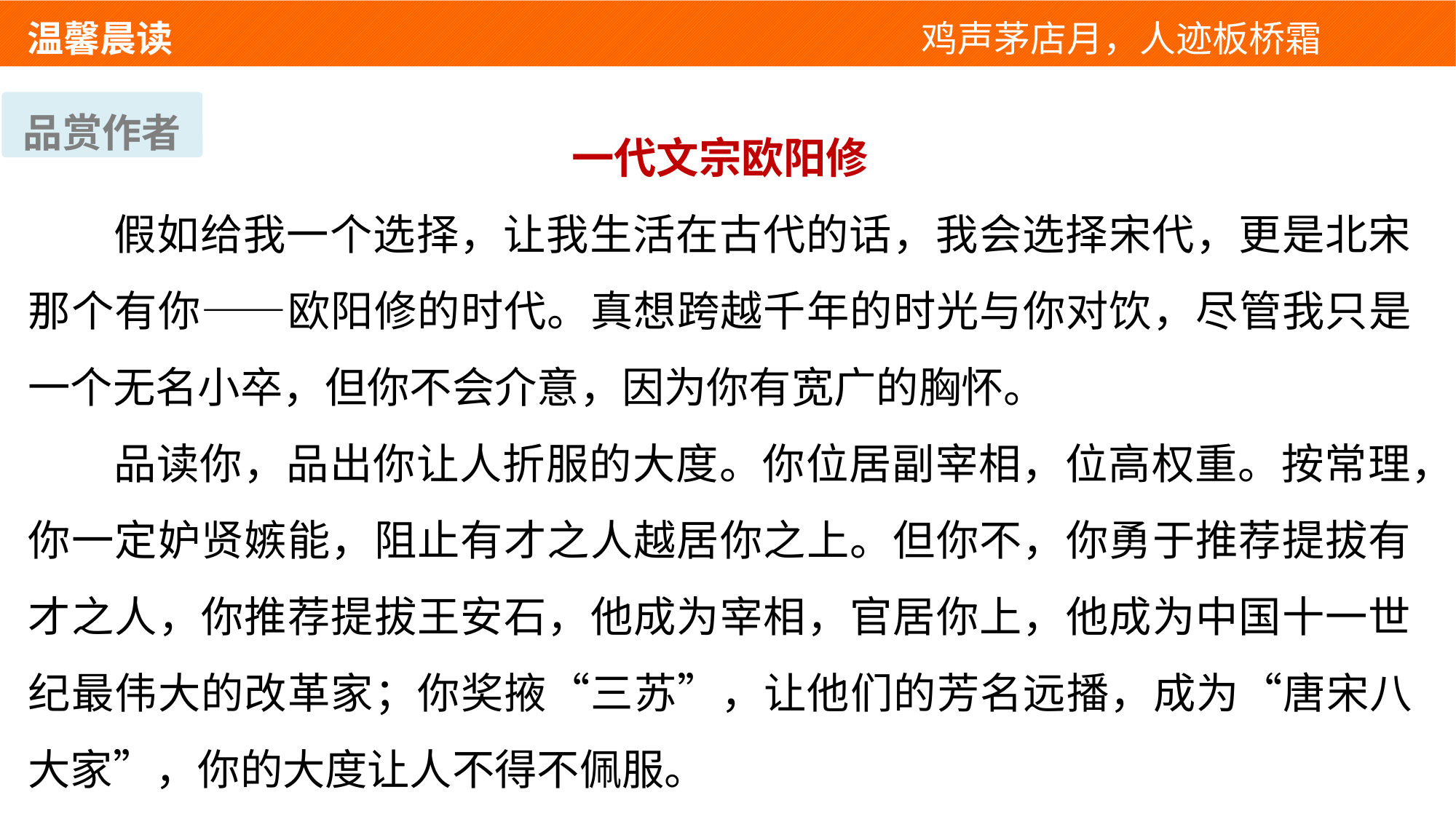

温馨晨读                                     　 　　　　　　　　　　　鸡声茅店月，人迹板桥霜
品赏作者
一代文宗欧阳修
假如给我一个选择，让我生活在古代的话，我会选择宋代，更是北宋那个有你——欧阳修的时代。真想跨越千年的时光与你对饮，尽管我只是一个无名小卒，但你不会介意，因为你有宽广的胸怀。
品读你，品出你让人折服的大度。你位居副宰相，位高权重。按常理，你一定妒贤嫉能，阻止有才之人越居你之上。但你不，你勇于推荐提拔有才之人，你推荐提拔王安石，他成为宰相，官居你上，他成为中国十一世纪最伟大的改革家；你奖掖“三苏”，让他们的芳名远播，成为“唐宋八大家”，你的大度让人不得不佩服。